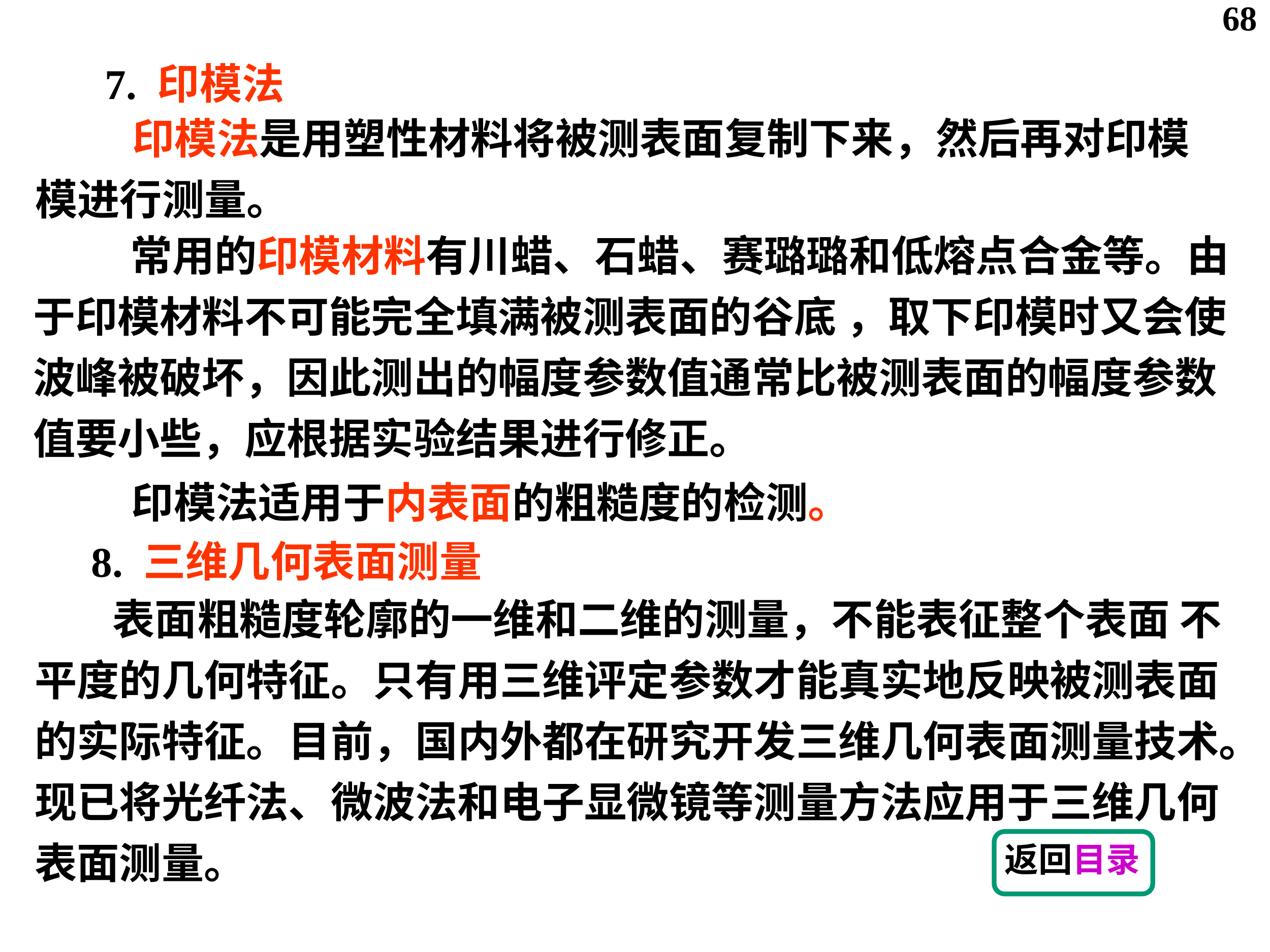

68
7. 印模法
         印模法是用塑性材料将被测表面复制下来，然后再对印模模进行测量。
         常用的印模材料有川蜡、石蜡、赛璐璐和低熔点合金等。由于印模材料不可能完全填满被测表面的谷底 ，取下印模时又会使波峰被破坏，因此测出的幅度参数值通常比被测表面的幅度参数值要小些，应根据实验结果进行修正。
 印模法适用于内表面的粗糙度的检测。
8. 三维几何表面测量
       表面粗糙度轮廓的一维和二维的测量，不能表征整个表面 不平度的几何特征。只有用三维评定参数才能真实地反映被测表面的实际特征。目前，国内外都在研究开发三维几何表面测量技术。现已将光纤法、微波法和电子显微镜等测量方法应用于三维几何表面测量。
返回目录